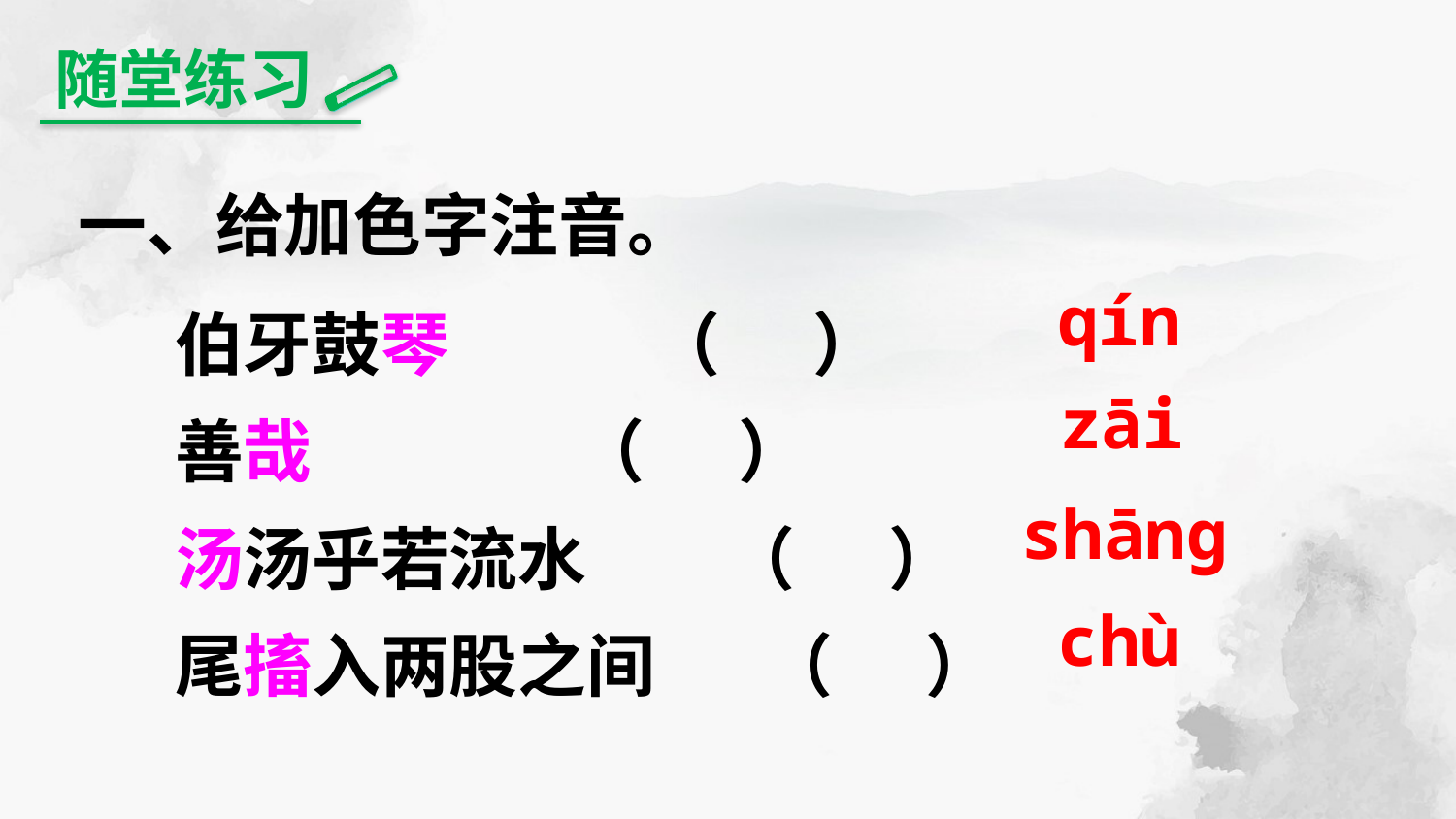

随堂练习

一、给加色字注音。
   伯牙鼓琴             （      ）
   善哉                 （      ）
   汤汤乎若流水         （      ）
   尾搐入两股之间       （      ）
qín
zāi
shānɡ
chù